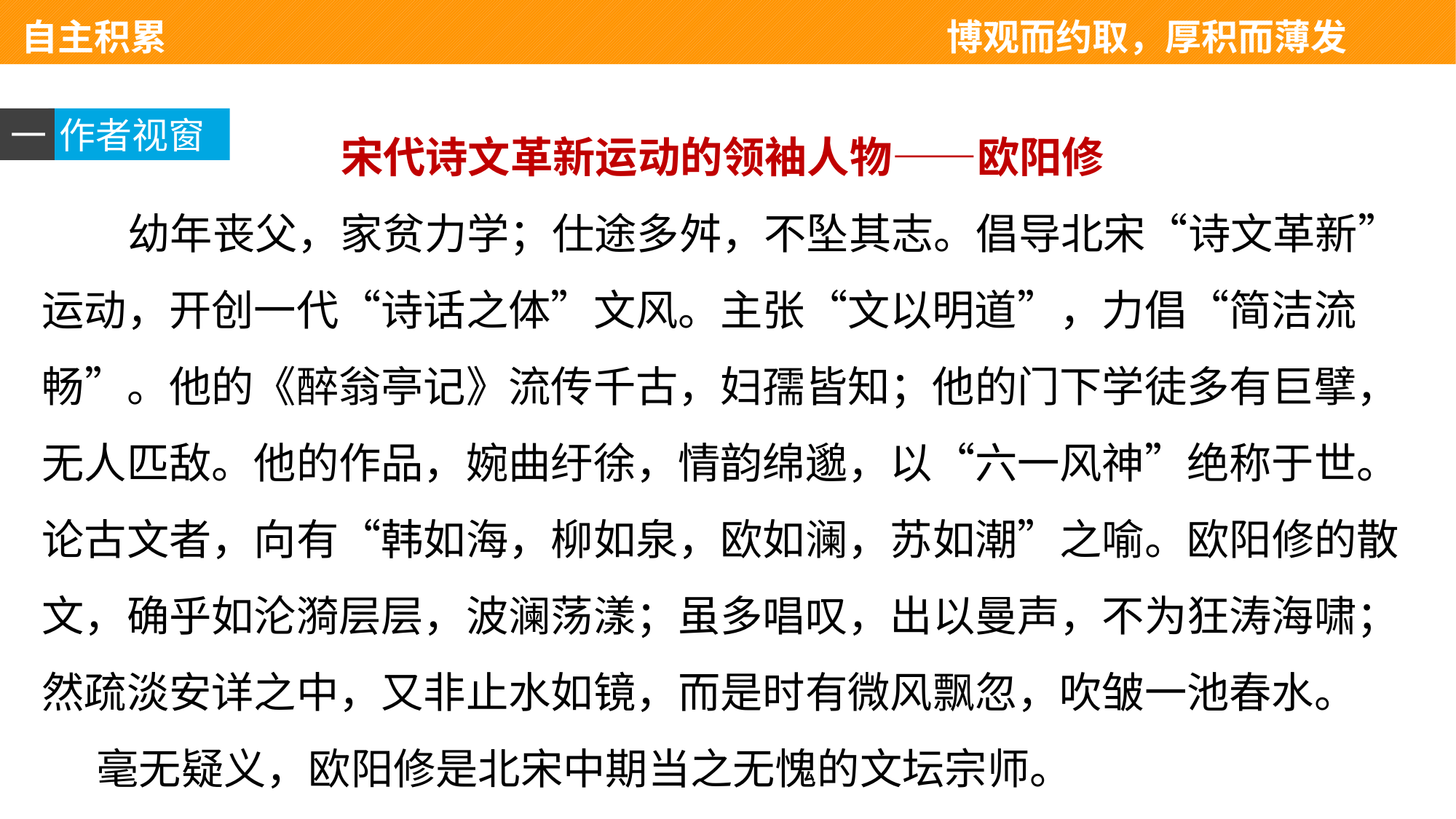

自主积累                                 　　　　　　　　　　　　　　博观而约取，厚积而薄发
宋代诗文革新运动的领袖人物——欧阳修
        幼年丧父，家贫力学；仕途多舛，不坠其志。倡导北宋“诗文革新”运动，开创一代“诗话之体”文风。主张“文以明道”，力倡“简洁流畅”。他的《醉翁亭记》流传千古，妇孺皆知；他的门下学徒多有巨擘，无人匹敌。他的作品，婉曲纡徐，情韵绵邈，以“六一风神”绝称于世。论古文者，向有“韩如海，柳如泉，欧如澜，苏如潮”之喻。欧阳修的散文，确乎如沦漪层层，波澜荡漾；虽多唱叹，出以曼声，不为狂涛海啸；然疏淡安详之中，又非止水如镜，而是时有微风飘忽，吹皱一池春水。
毫无疑义，欧阳修是北宋中期当之无愧的文坛宗师。
一
作者视窗